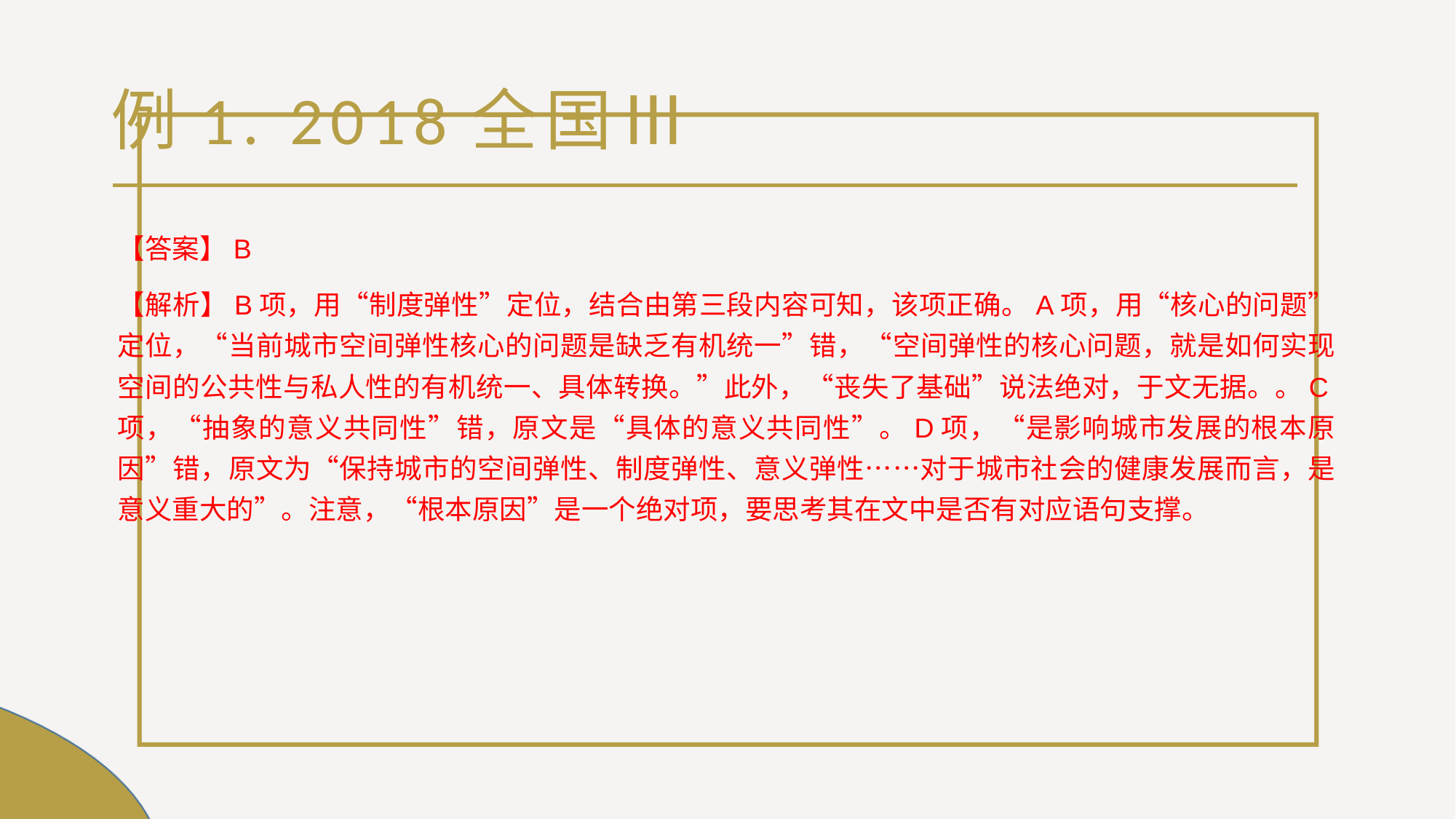

# 例1. 2018全国Ⅲ
【答案】B
【解析】B项，用“制度弹性”定位，结合由第三段内容可知，该项正确。A项，用“核心的问题”定位，“当前城市空间弹性核心的问题是缺乏有机统一”错，“空间弹性的核心问题，就是如何实现空间的公共性与私人性的有机统一、具体转换。”此外，“丧失了基础”说法绝对，于文无据。。C项，“抽象的意义共同性”错，原文是“具体的意义共同性”。D项，“是影响城市发展的根本原因”错，原文为“保持城市的空间弹性、制度弹性、意义弹性……对于城市社会的健康发展而言，是意义重大的”。注意，“根本原因”是一个绝对项，要思考其在文中是否有对应语句支撑。